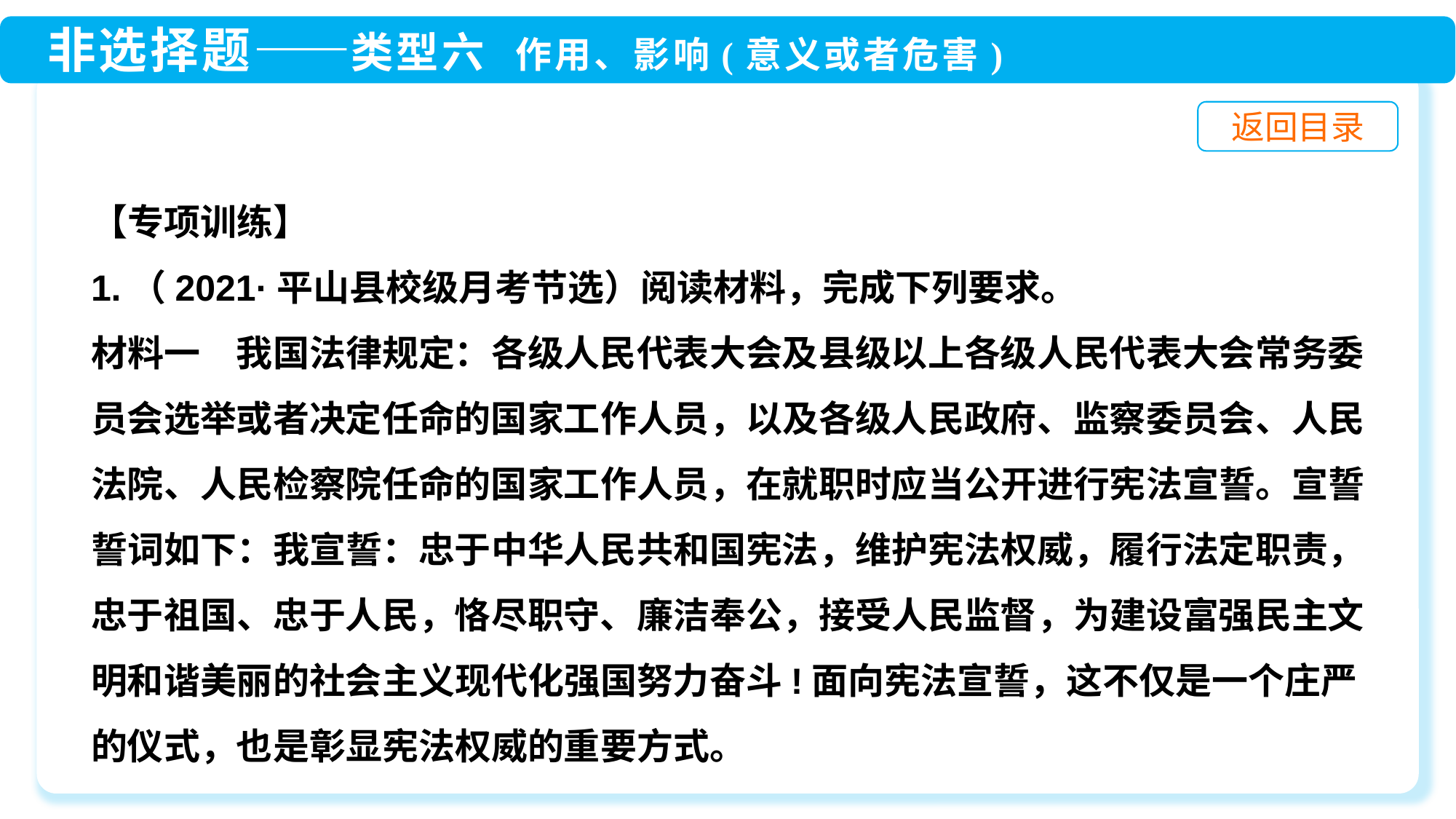

【专项训练】
1.（2021·平山县校级月考节选）阅读材料，完成下列要求。
材料一　我国法律规定：各级人民代表大会及县级以上各级人民代表大会常务委员会选举或者决定任命的国家工作人员，以及各级人民政府、监察委员会、人民法院、人民检察院任命的国家工作人员，在就职时应当公开进行宪法宣誓。宣誓誓词如下：我宣誓：忠于中华人民共和国宪法，维护宪法权威，履行法定职责，忠于祖国、忠于人民，恪尽职守、廉洁奉公，接受人民监督，为建设富强民主文明和谐美丽的社会主义现代化强国努力奋斗!面向宪法宣誓，这不仅是一个庄严的仪式，也是彰显宪法权威的重要方式。